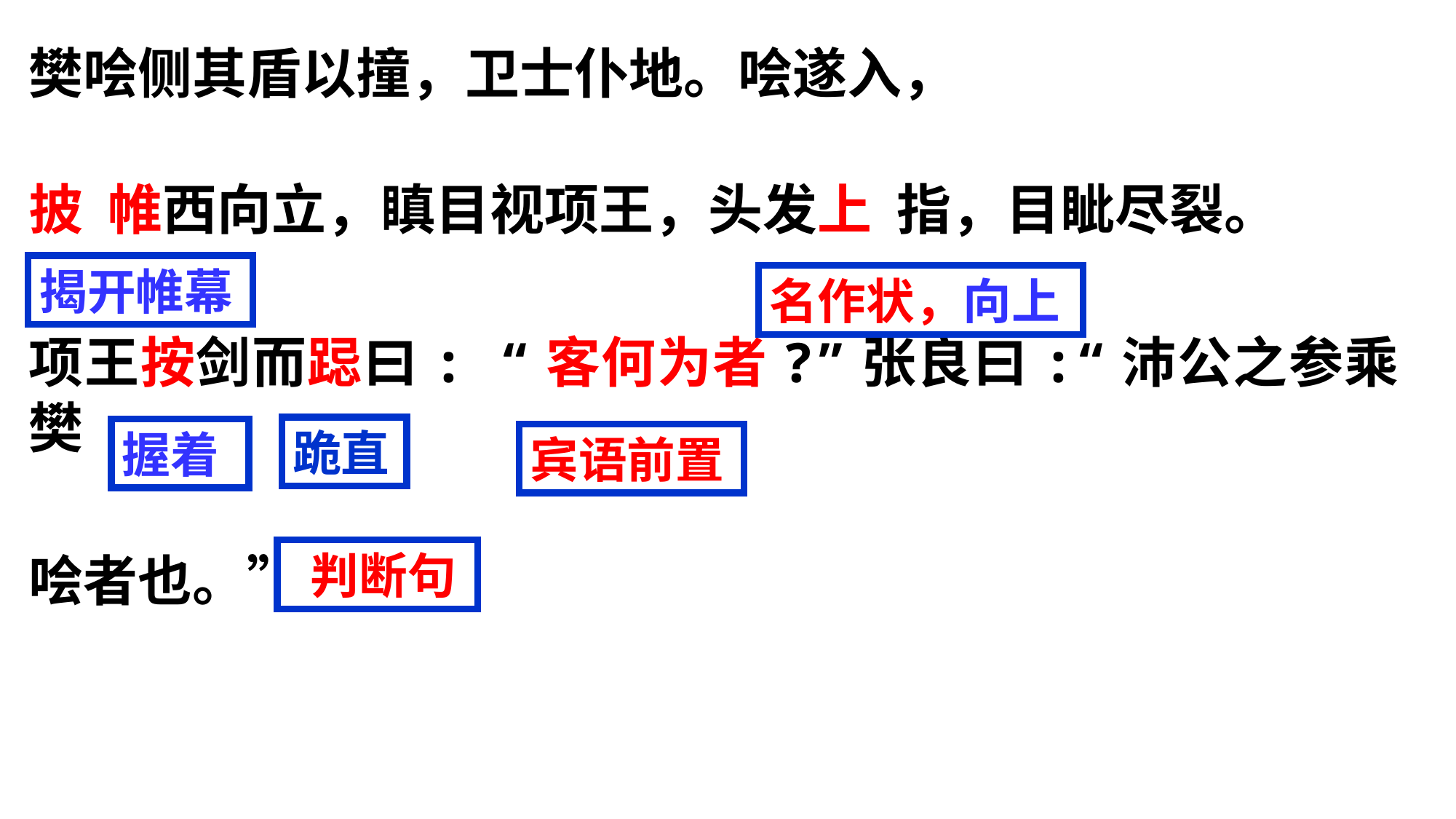

樊哙侧其盾以撞，卫士仆地。哙遂入，

披  帷西向立，瞋目视项王，头发上  指，目眦尽裂。

项王按剑而跽曰: “客何为者?”张良曰:“沛公之参乘樊

哙者也。”

揭开帷幕
名作状，向上
跪直
握着
宾语前置
 判断句